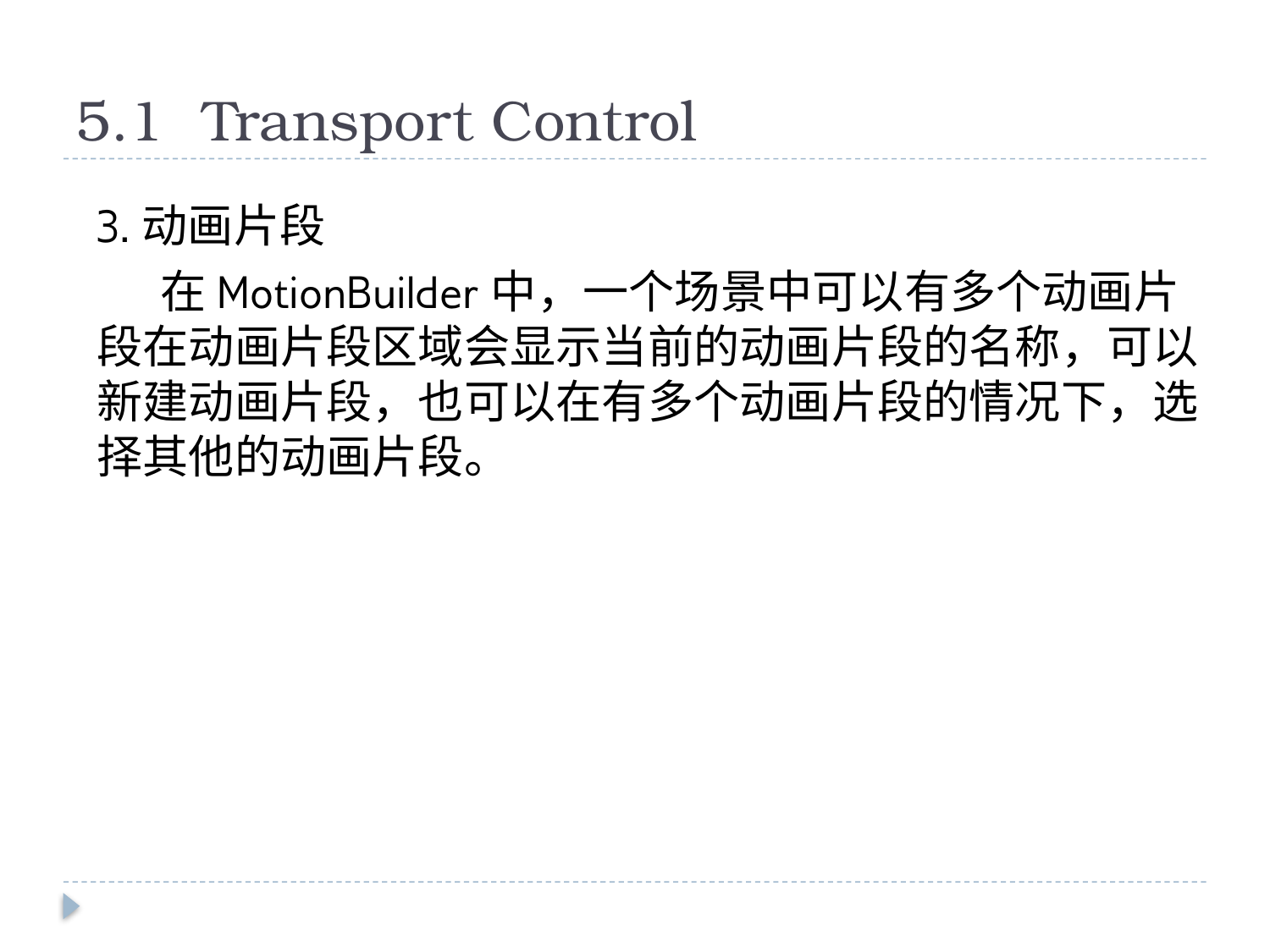

# 5.1	Transport Control

3.动画片段
在MotionBuilder中，一个场景中可以有多个动画片段在动画片段区域会显示当前的动画片段的名称，可以新建动画片段，也可以在有多个动画片段的情况下，选择其他的动画片段。